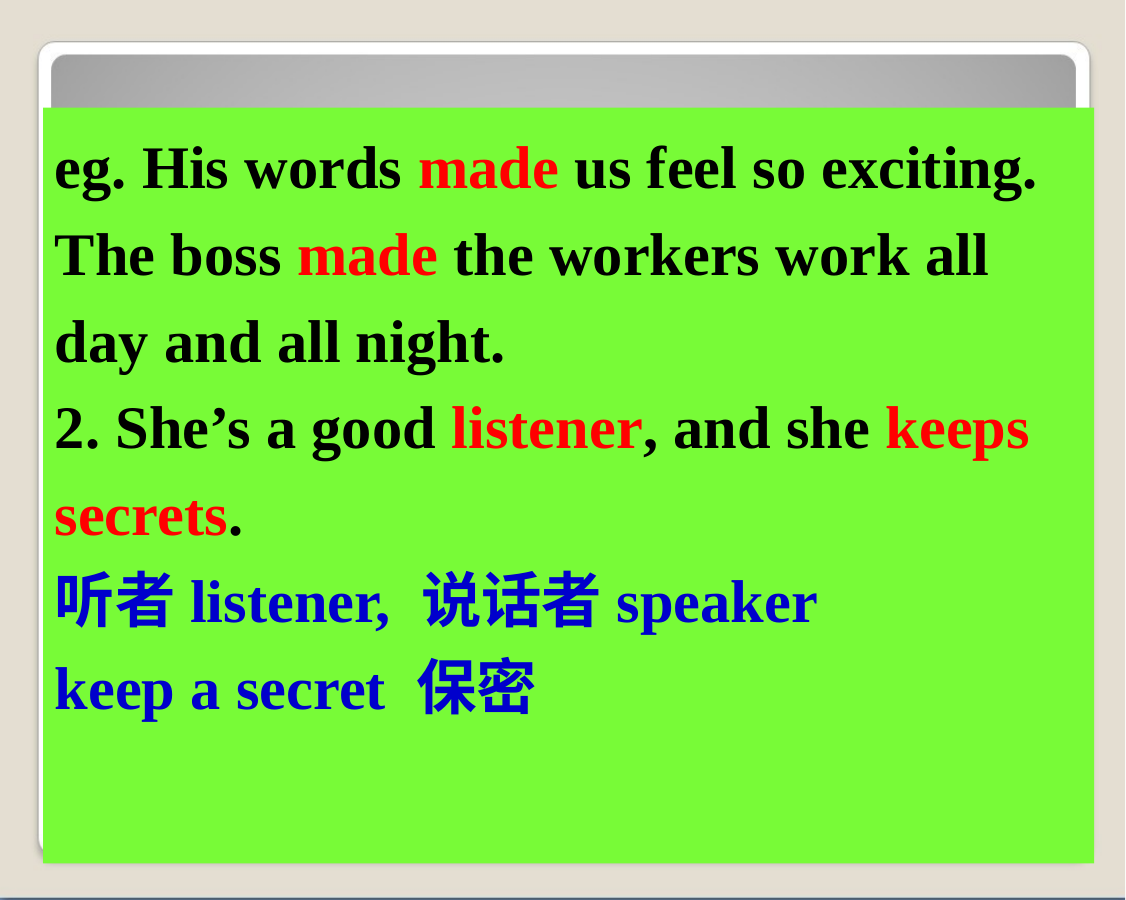

eg. His words made us feel so exciting.
The boss made the workers work all
day and all night.
2. She’s a good listener, and she keeps
secrets.
听者listener, 说话者speaker
keep a secret 保密